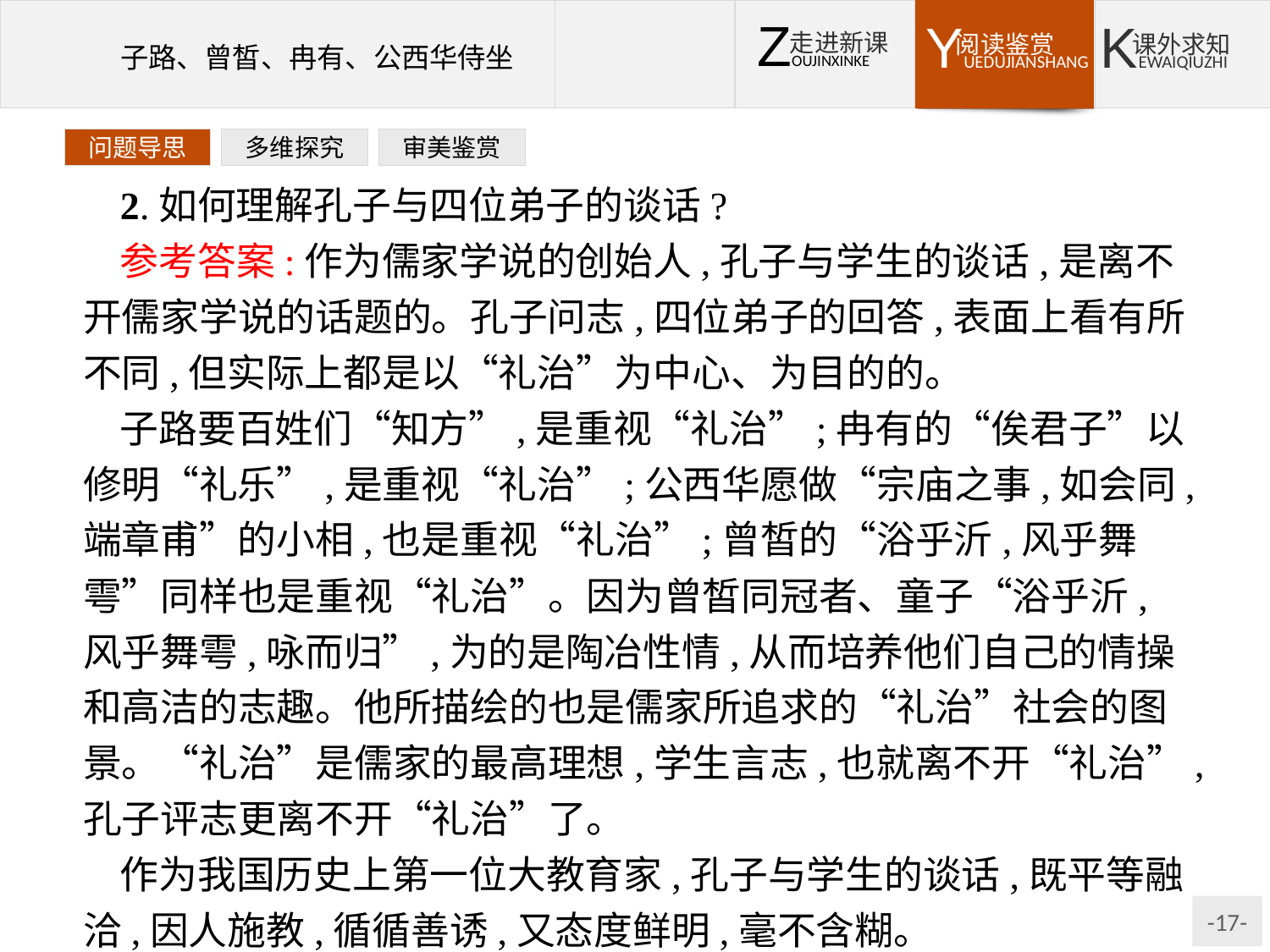

问题导思
多维探究
审美鉴赏
2.如何理解孔子与四位弟子的谈话?
参考答案:作为儒家学说的创始人,孔子与学生的谈话,是离不开儒家学说的话题的。孔子问志,四位弟子的回答,表面上看有所不同,但实际上都是以“礼治”为中心、为目的的。
子路要百姓们“知方”,是重视“礼治”;冉有的“俟君子”以修明“礼乐”,是重视“礼治”;公西华愿做“宗庙之事,如会同,端章甫”的小相,也是重视“礼治”;曾皙的“浴乎沂,风乎舞雩”同样也是重视“礼治”。因为曾皙同冠者、童子“浴乎沂,风乎舞雩,咏而归”,为的是陶冶性情,从而培养他们自己的情操和高洁的志趣。他所描绘的也是儒家所追求的“礼治”社会的图景。“礼治”是儒家的最高理想,学生言志,也就离不开“礼治”,孔子评志更离不开“礼治”了。
作为我国历史上第一位大教育家,孔子与学生的谈话,既平等融洽,因人施教,循循善诱,又态度鲜明,毫不含糊。